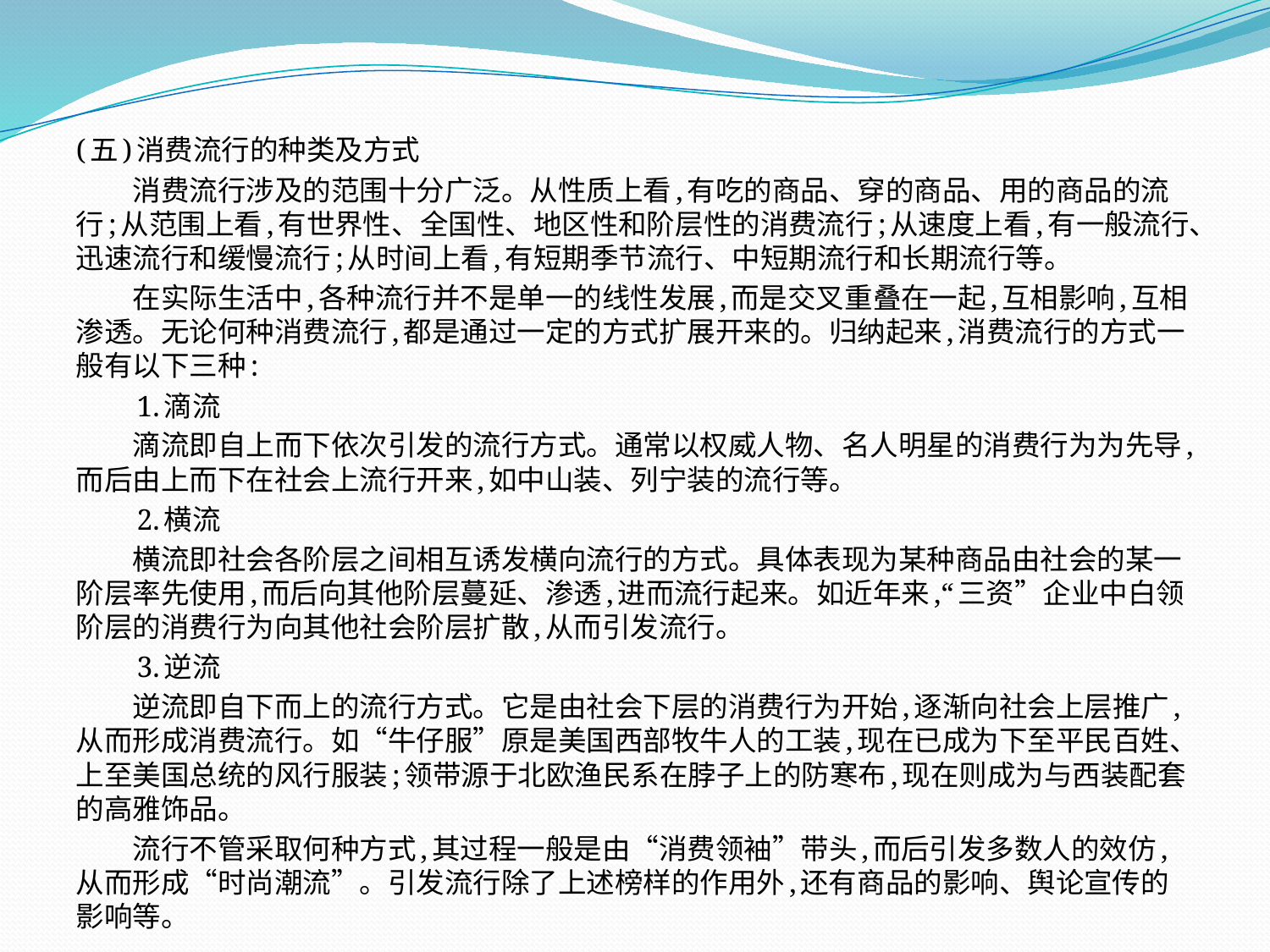

(五)消费流行的种类及方式
　　消费流行涉及的范围十分广泛。从性质上看,有吃的商品、穿的商品、用的商品的流行;从范围上看,有世界性、全国性、地区性和阶层性的消费流行;从速度上看,有一般流行、迅速流行和缓慢流行;从时间上看,有短期季节流行、中短期流行和长期流行等。
　　在实际生活中,各种流行并不是单一的线性发展,而是交叉重叠在一起,互相影响,互相渗透。无论何种消费流行,都是通过一定的方式扩展开来的。归纳起来,消费流行的方式一般有以下三种:
　　1.滴流
　　滴流即自上而下依次引发的流行方式。通常以权威人物、名人明星的消费行为为先导,而后由上而下在社会上流行开来,如中山装、列宁装的流行等。
　　2.横流
　　横流即社会各阶层之间相互诱发横向流行的方式。具体表现为某种商品由社会的某一阶层率先使用,而后向其他阶层蔓延、渗透,进而流行起来。如近年来,“三资”企业中白领阶层的消费行为向其他社会阶层扩散,从而引发流行。
　　3.逆流
　　逆流即自下而上的流行方式。它是由社会下层的消费行为开始,逐渐向社会上层推广,从而形成消费流行。如“牛仔服”原是美国西部牧牛人的工装,现在已成为下至平民百姓、上至美国总统的风行服装;领带源于北欧渔民系在脖子上的防寒布,现在则成为与西装配套的高雅饰品。
　　流行不管采取何种方式,其过程一般是由“消费领袖”带头,而后引发多数人的效仿,从而形成“时尚潮流”。引发流行除了上述榜样的作用外,还有商品的影响、舆论宣传的影响等。